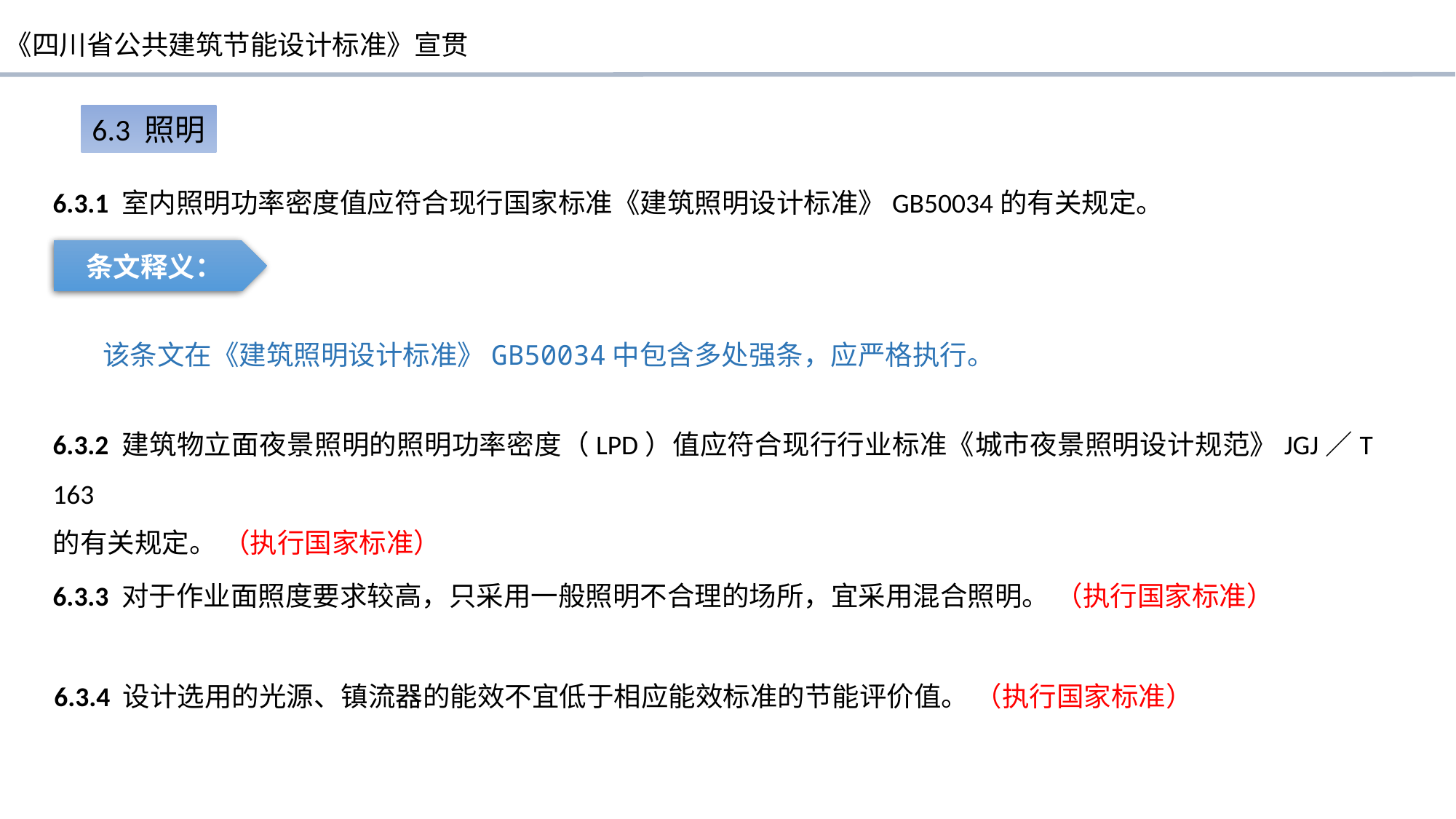

6.3 照明
6.3.1 室内照明功率密度值应符合现行国家标准《建筑照明设计标准》GB50034的有关规定。

条文释义：
该条文在《建筑照明设计标准》GB50034中包含多处强条，应严格执行。
6.3.2 建筑物立面夜景照明的照明功率密度（LPD）值应符合现行行业标准《城市夜景照明设计规范》JGJ／T 163
的有关规定。 （执行国家标准）
6.3.3 对于作业面照度要求较高，只采用一般照明不合理的场所，宜采用混合照明。 （执行国家标准）
6.3.4 设计选用的光源、镇流器的能效不宜低于相应能效标准的节能评价值。 （执行国家标准）